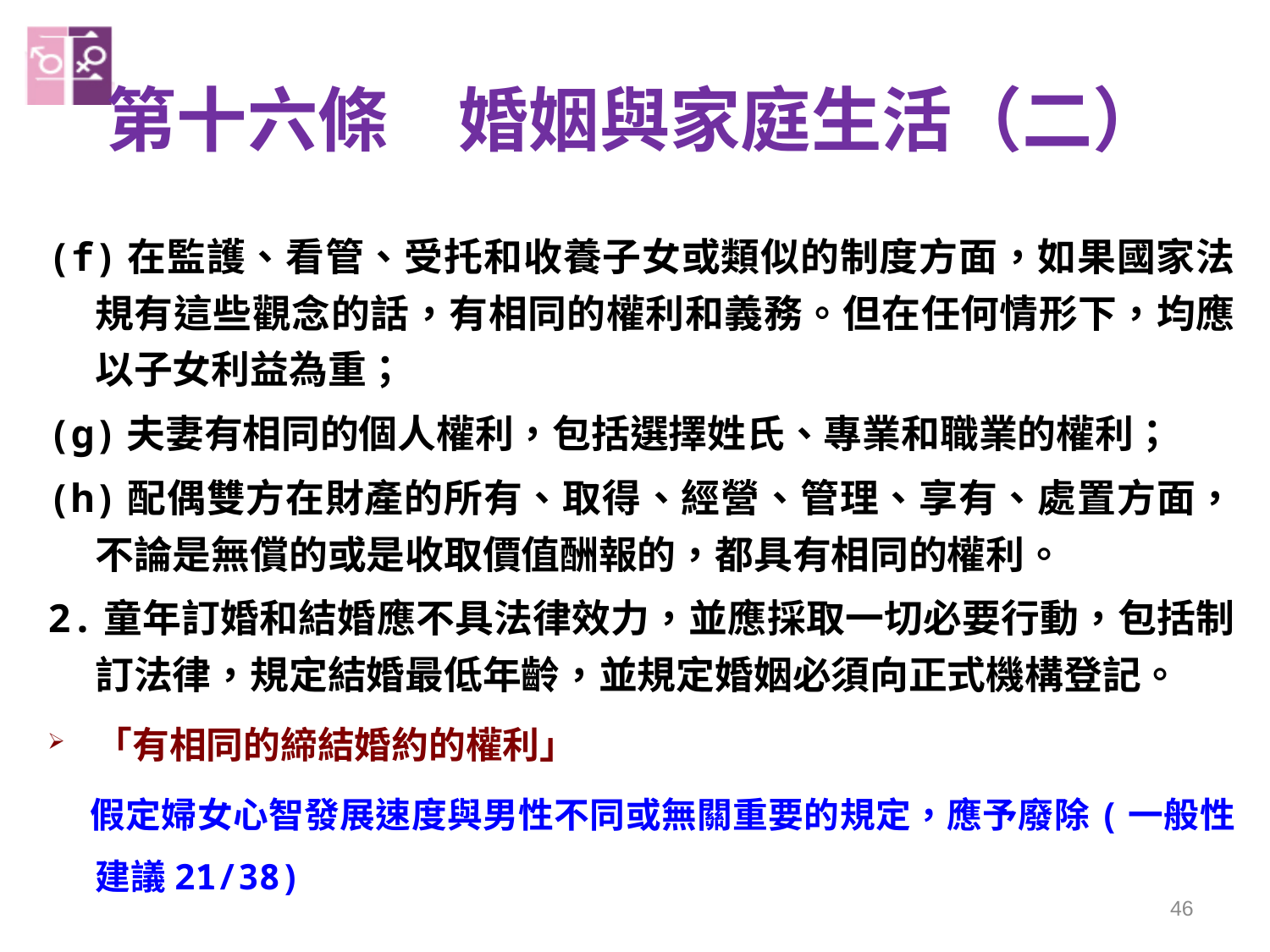

# 第十六條　婚姻與家庭生活（二）
(f)在監護、看管、受托和收養子女或類似的制度方面，如果國家法規有這些觀念的話，有相同的權利和義務。但在任何情形下，均應以子女利益為重；
(g)夫妻有相同的個人權利，包括選擇姓氏、專業和職業的權利；
(h)配偶雙方在財產的所有、取得、經營、管理、享有、處置方面，不論是無償的或是收取價值酬報的，都具有相同的權利。
2.童年訂婚和結婚應不具法律效力，並應採取一切必要行動，包括制訂法律，規定結婚最低年齡，並規定婚姻必須向正式機構登記。
「有相同的締結婚約的權利」
    假定婦女心智發展速度與男性不同或無關重要的規定，應予廢除(一般性建議21/38)

46